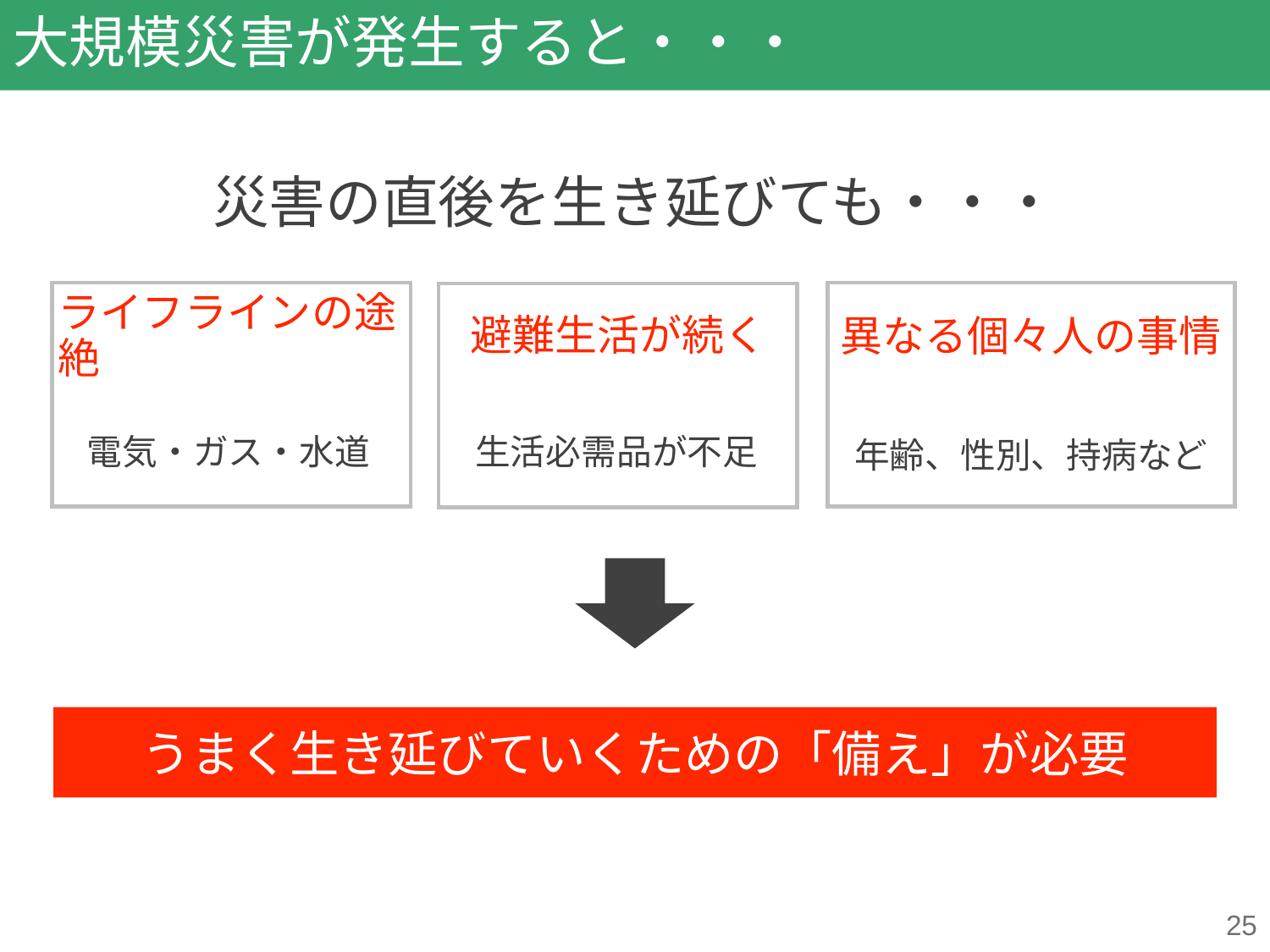

# 大規模災害が発生すると・・・
災害の直後を生き延びても・・・

ライフラインの途絶
避難生活が続く
異なる個々人の事情
生活必需品が不足
電気・ガス・水道
年齢、性別、持病など

うまく生き延びていくための「備え」が必要
25